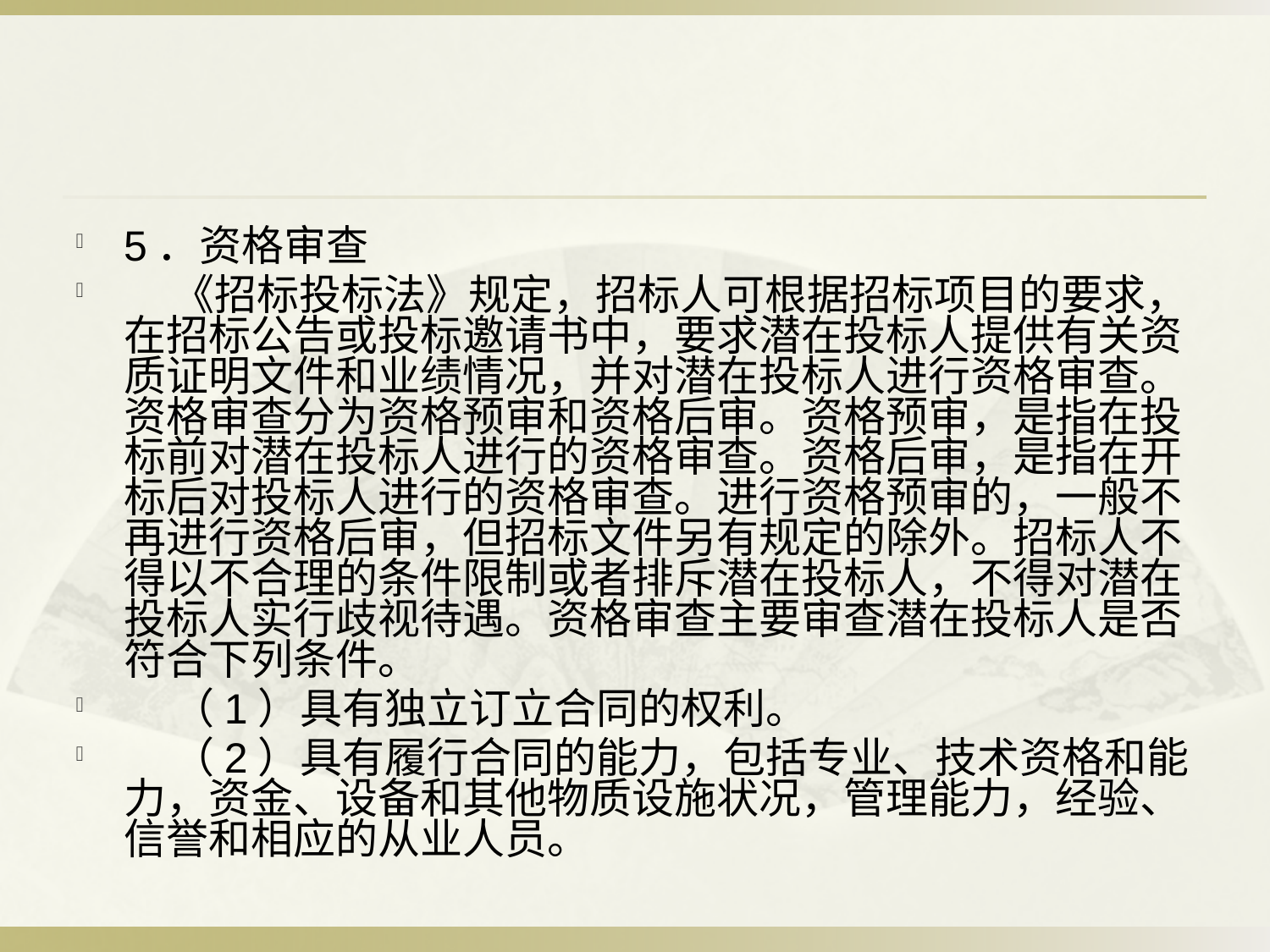

#
5．资格审查
    《招标投标法》规定，招标人可根据招标项目的要求，在招标公告或投标邀请书中，要求潜在投标人提供有关资质证明文件和业绩情况，并对潜在投标人进行资格审查。资格审查分为资格预审和资格后审。资格预审，是指在投标前对潜在投标人进行的资格审查。资格后审，是指在开标后对投标人进行的资格审查。进行资格预审的，一般不再进行资格后审，但招标文件另有规定的除外。招标人不得以不合理的条件限制或者排斥潜在投标人，不得对潜在投标人实行歧视待遇。资格审查主要审查潜在投标人是否符合下列条件。
    （1）具有独立订立合同的权利。
    （2）具有履行合同的能力，包括专业、技术资格和能力，资金、设备和其他物质设施状况，管理能力，经验、信誉和相应的从业人员。